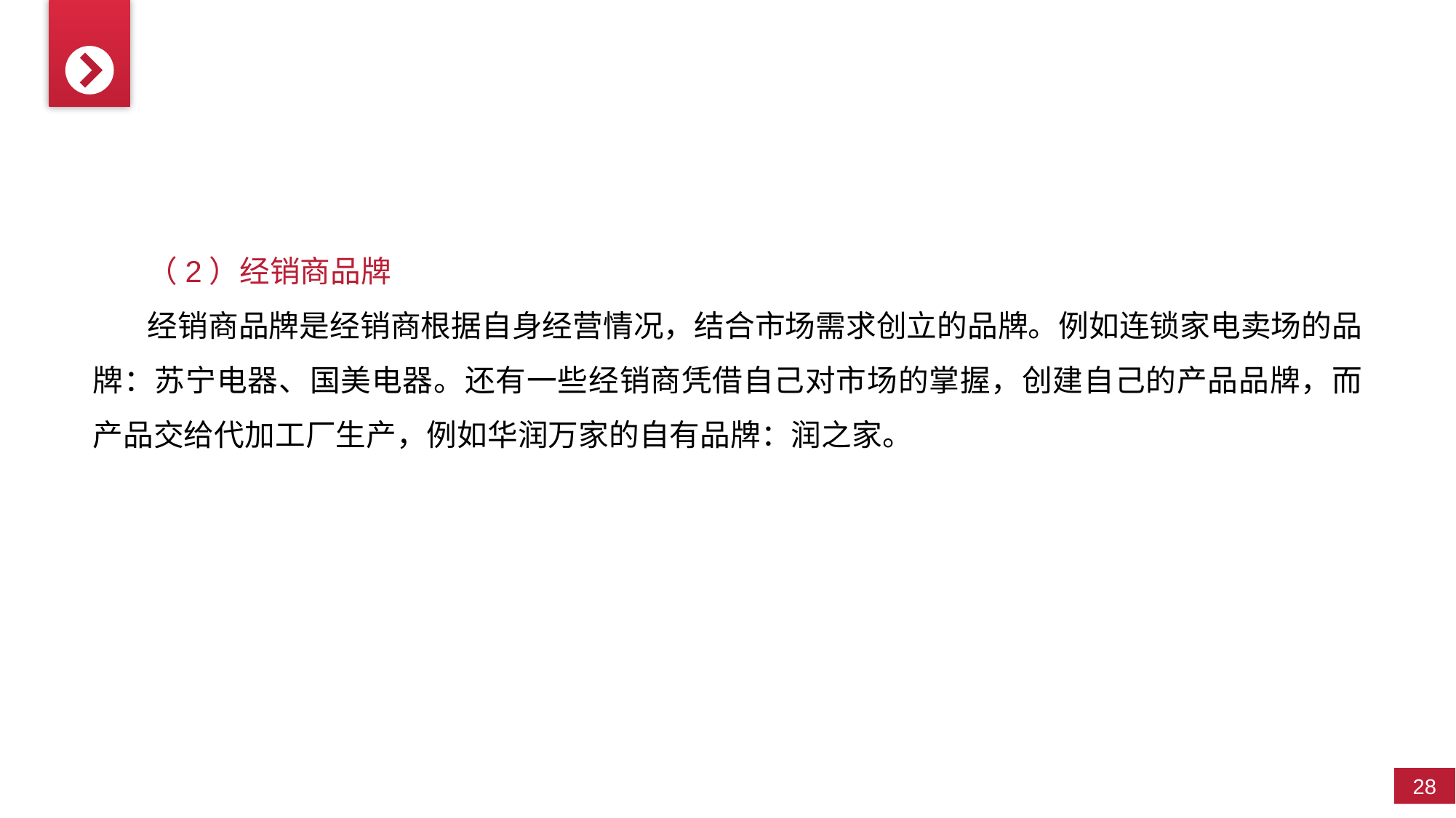

（2）经销商品牌
经销商品牌是经销商根据自身经营情况，结合市场需求创立的品牌。例如连锁家电卖场的品牌：苏宁电器、国美电器。还有一些经销商凭借自己对市场的掌握，创建自己的产品品牌，而产品交给代加工厂生产，例如华润万家的自有品牌：润之家。